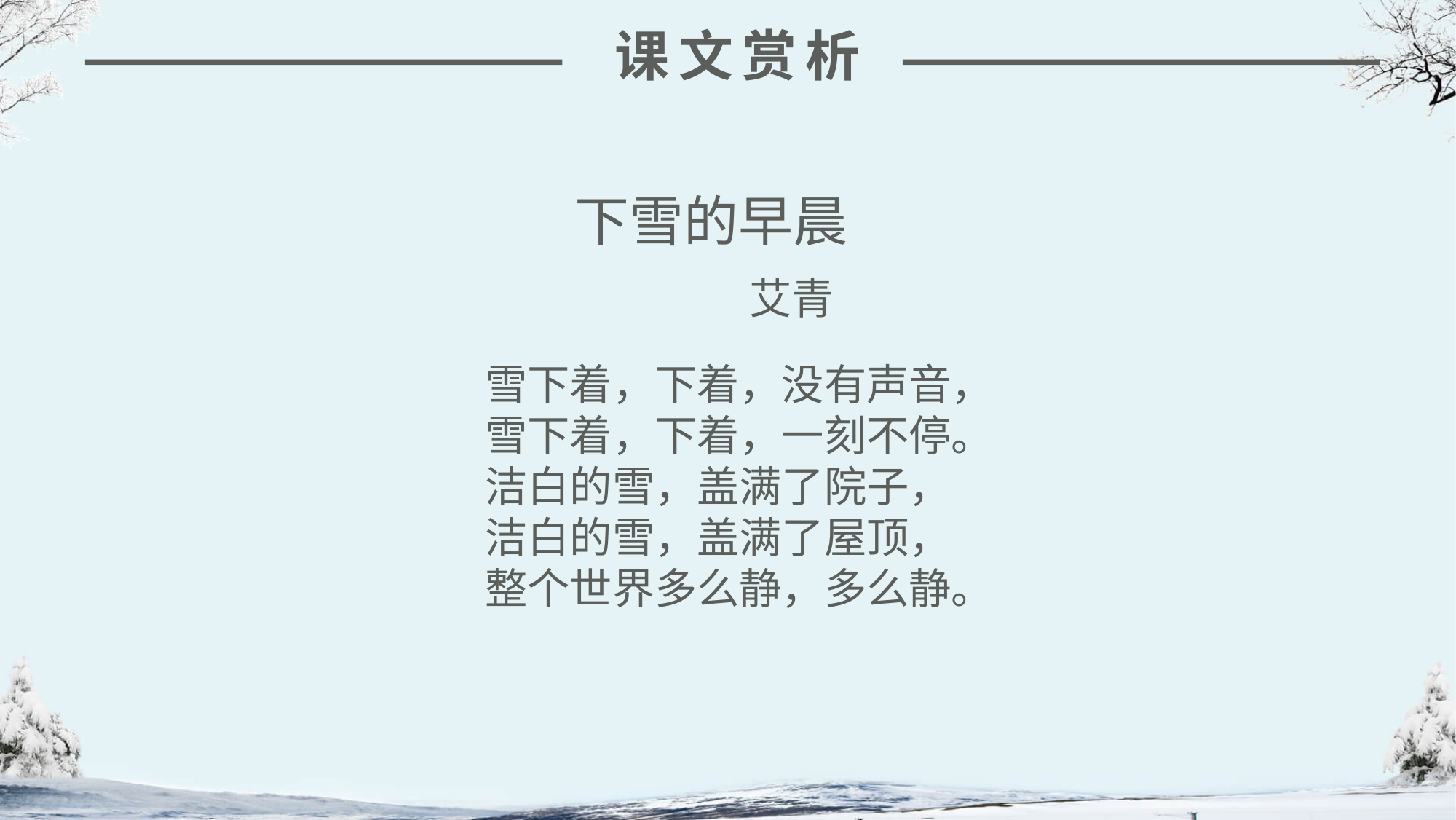

课文赏析

下雪的早晨
 艾青
雪下着，下着，没有声音，
雪下着，下着，一刻不停。
洁白的雪，盖满了院子，
洁白的雪，盖满了屋顶，
整个世界多么静，多么静。